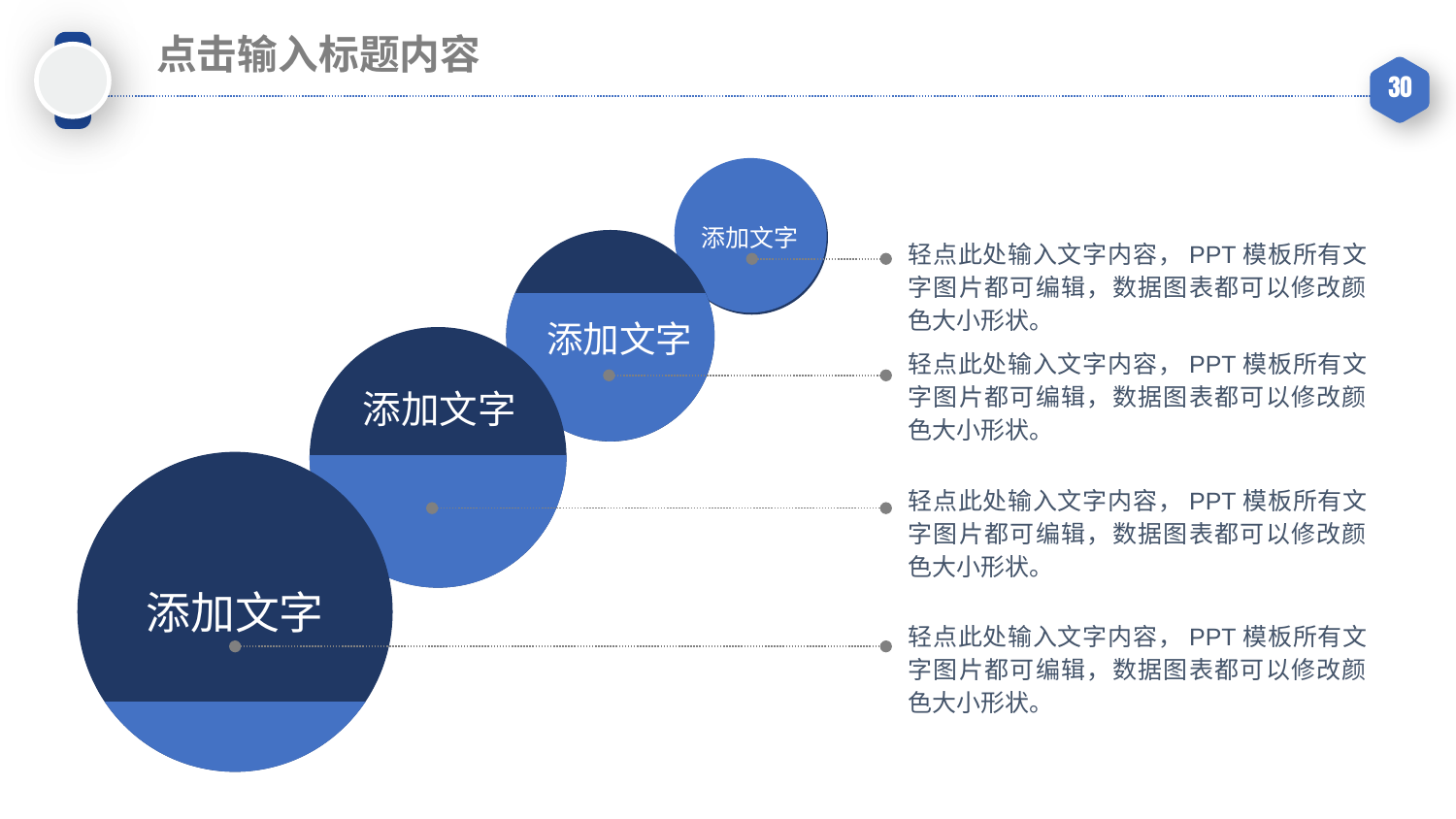

点击输入标题内容

添加文字
轻点此处输入文字内容，PPT模板所有文字图片都可编辑，数据图表都可以修改颜色大小形状。

添加文字

轻点此处输入文字内容，PPT模板所有文字图片都可编辑，数据图表都可以修改颜色大小形状。
添加文字

轻点此处输入文字内容，PPT模板所有文字图片都可编辑，数据图表都可以修改颜色大小形状。
添加文字
轻点此处输入文字内容，PPT模板所有文字图片都可编辑，数据图表都可以修改颜色大小形状。